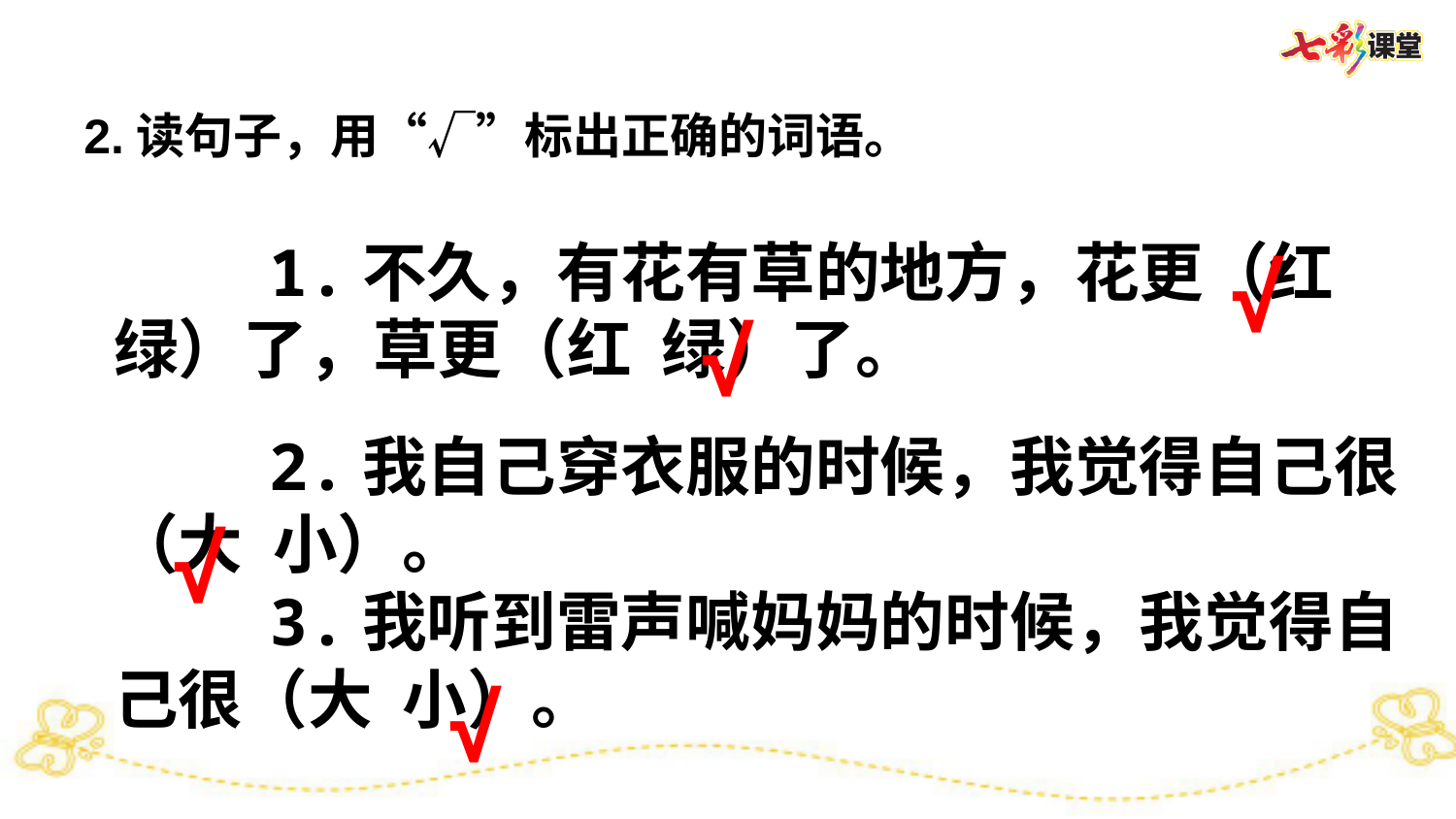

2.读句子，用“√”标出正确的词语。
    1.不久，有花有草的地方，花更（红  绿）了，草更（红  绿）了。
√
√
    2.我自己穿衣服的时候，我觉得自己很（大  小）。
    3.我听到雷声喊妈妈的时候，我觉得自己很（大  小）。
√
√